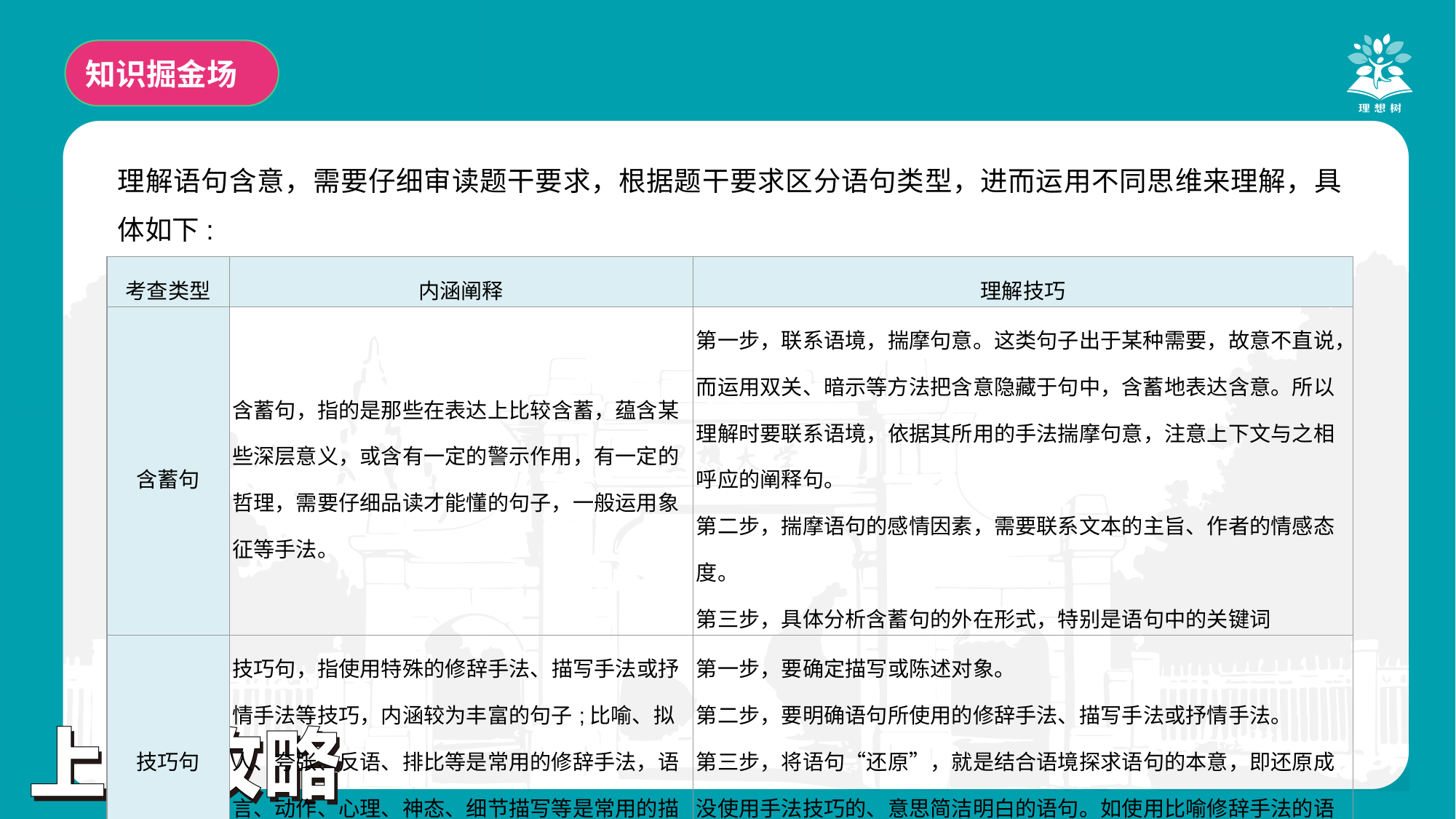

知识掘金场
理解语句含意，需要仔细审读题干要求，根据题干要求区分语句类型，进而运用不同思维来理解，具体如下:
| 考查类型 | 内涵阐释 | 理解技巧 |
| --- | --- | --- |
| 含蓄句 | 含蓄句，指的是那些在表达上比较含蓄，蕴含某些深层意义，或含有一定的警示作用，有一定的哲理，需要仔细品读才能懂的句子，一般运用象征等手法。 | 第一步，联系语境，揣摩句意。这类句子出于某种需要，故意不直说，而运用双关、暗示等方法把含意隐藏于句中，含蓄地表达含意。所以理解时要联系语境，依据其所用的手法揣摩句意，注意上下文与之相呼应的阐释句。 第二步，揣摩语句的感情因素，需要联系文本的主旨、作者的情感态度。 第三步，具体分析含蓄句的外在形式，特别是语句中的关键词 |
| 技巧句 | 技巧句，指使用特殊的修辞手法、描写手法或抒情手法等技巧，内涵较为丰富的句子;比喻、拟人、夸张、反语、排比等是常用的修辞手法，语言、动作、心理、神态、细节描写等是常用的描写手法，直接抒情和间接抒情是常用的抒情手法 | 第一步，要确定描写或陈述对象。 第二步，要明确语句所使用的修辞手法、描写手法或抒情手法。 第三步，将语句“还原”，就是结合语境探求语句的本意，即还原成没使用手法技巧的、意思简洁明白的语句。如使用比喻修辞手法的语句，要透过喻体看到本体 |